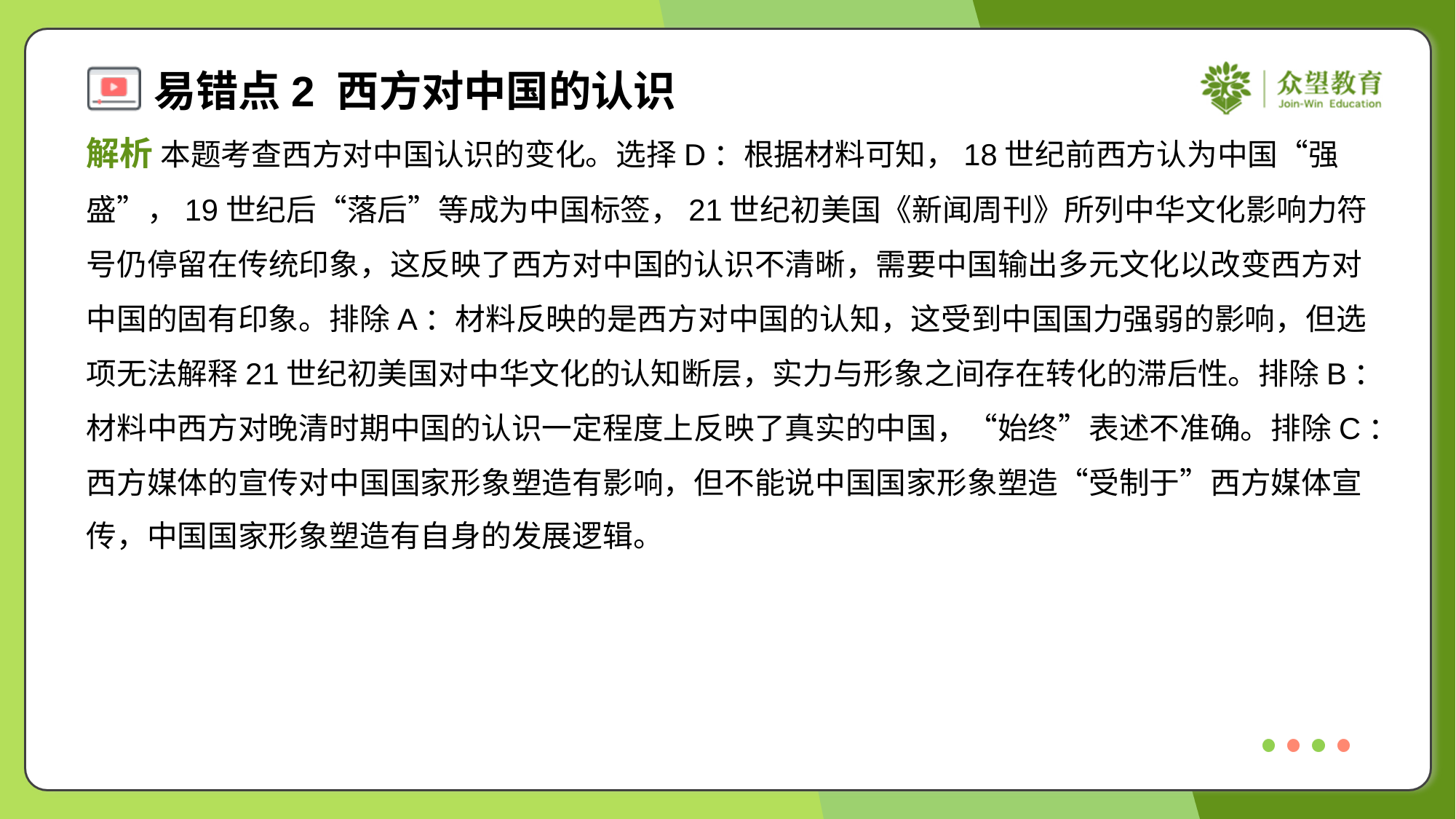

解析 本题考查西方对中国认识的变化。选择D：根据材料可知，18世纪前西方认为中国“强
盛”，19世纪后“落后”等成为中国标签，21世纪初美国《新闻周刊》所列中华文化影响力符
号仍停留在传统印象，这反映了西方对中国的认识不清晰，需要中国输出多元文化以改变西方对
中国的固有印象。排除A：材料反映的是西方对中国的认知，这受到中国国力强弱的影响，但选
项无法解释21世纪初美国对中华文化的认知断层，实力与形象之间存在转化的滞后性。排除B：
材料中西方对晚清时期中国的认识一定程度上反映了真实的中国，“始终”表述不准确。排除C：
西方媒体的宣传对中国国家形象塑造有影响，但不能说中国国家形象塑造“受制于”西方媒体宣
传，中国国家形象塑造有自身的发展逻辑。